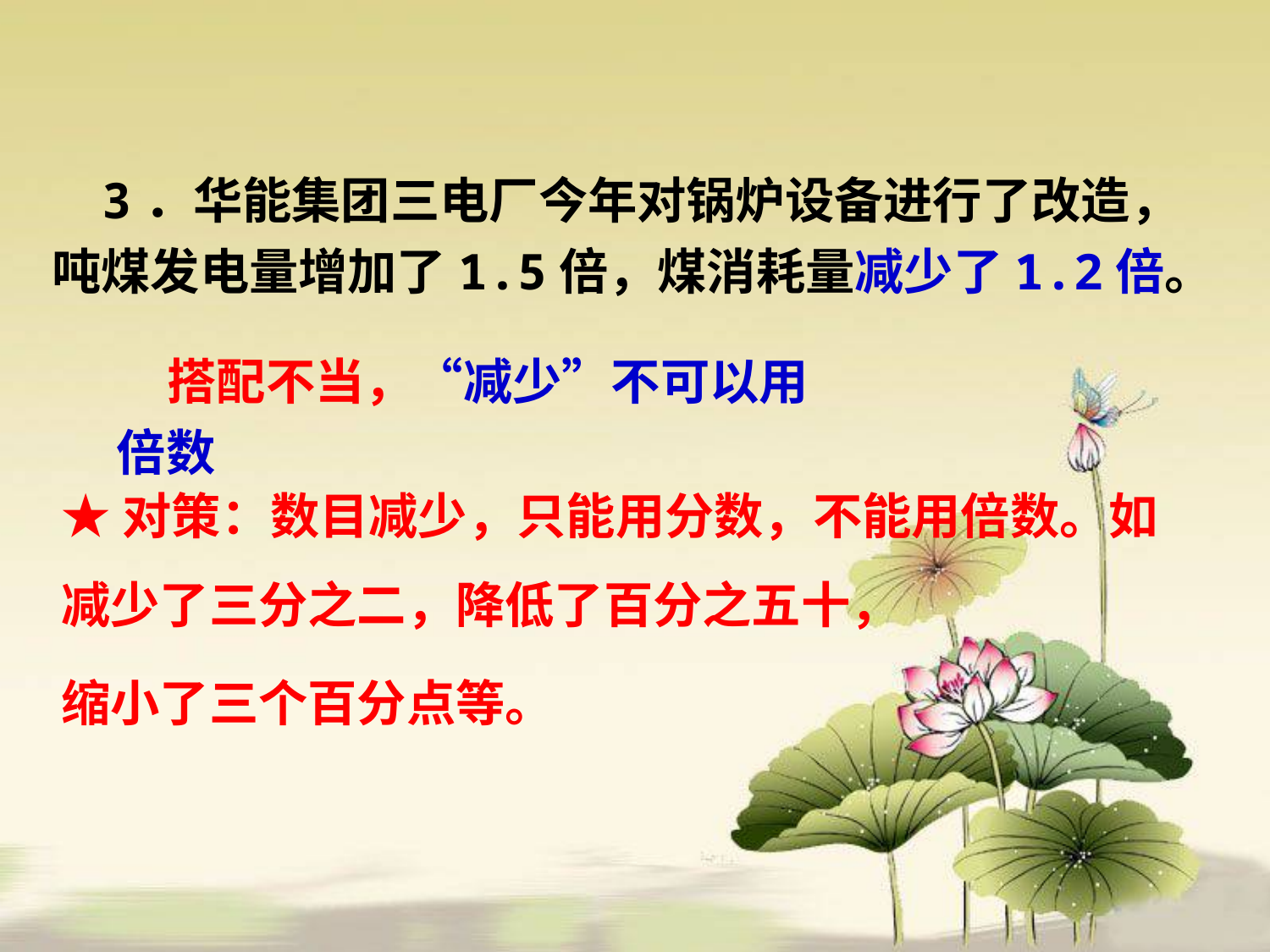

3．华能集团三电厂今年对锅炉设备进行了改造，吨煤发电量增加了1.5倍，煤消耗量减少了1.2倍。
搭配不当，“减少”不可以用倍数
★对策：数目减少，只能用分数，不能用倍数。如减少了三分之二，降低了百分之五十，
缩小了三个百分点等。